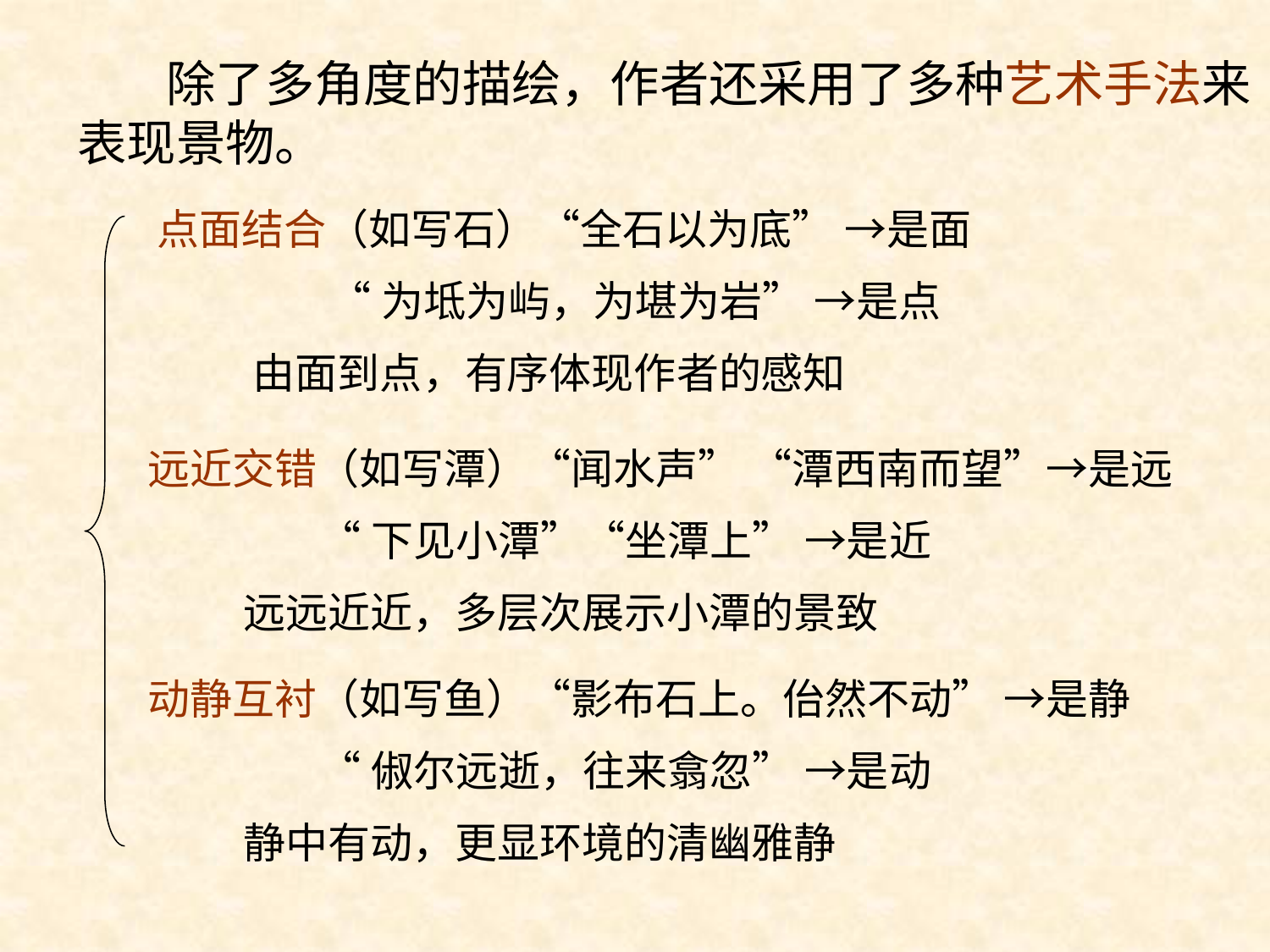

除了多角度的描绘，作者还采用了多种艺术手法来表现景物。
点面结合（如写石）“全石以为底” →是面
                  “为坻为屿，为堪为岩” →是点
         由面到点，有序体现作者的感知

远近交错（如写潭）“闻水声” “潭西南而望”→是远
                  “下见小潭”“坐潭上” →是近
         远远近近，多层次展示小潭的景致
动静互衬（如写鱼）“影布石上。佁然不动” →是静
                  “俶尔远逝，往来翕忽” →是动
         静中有动，更显环境的清幽雅静